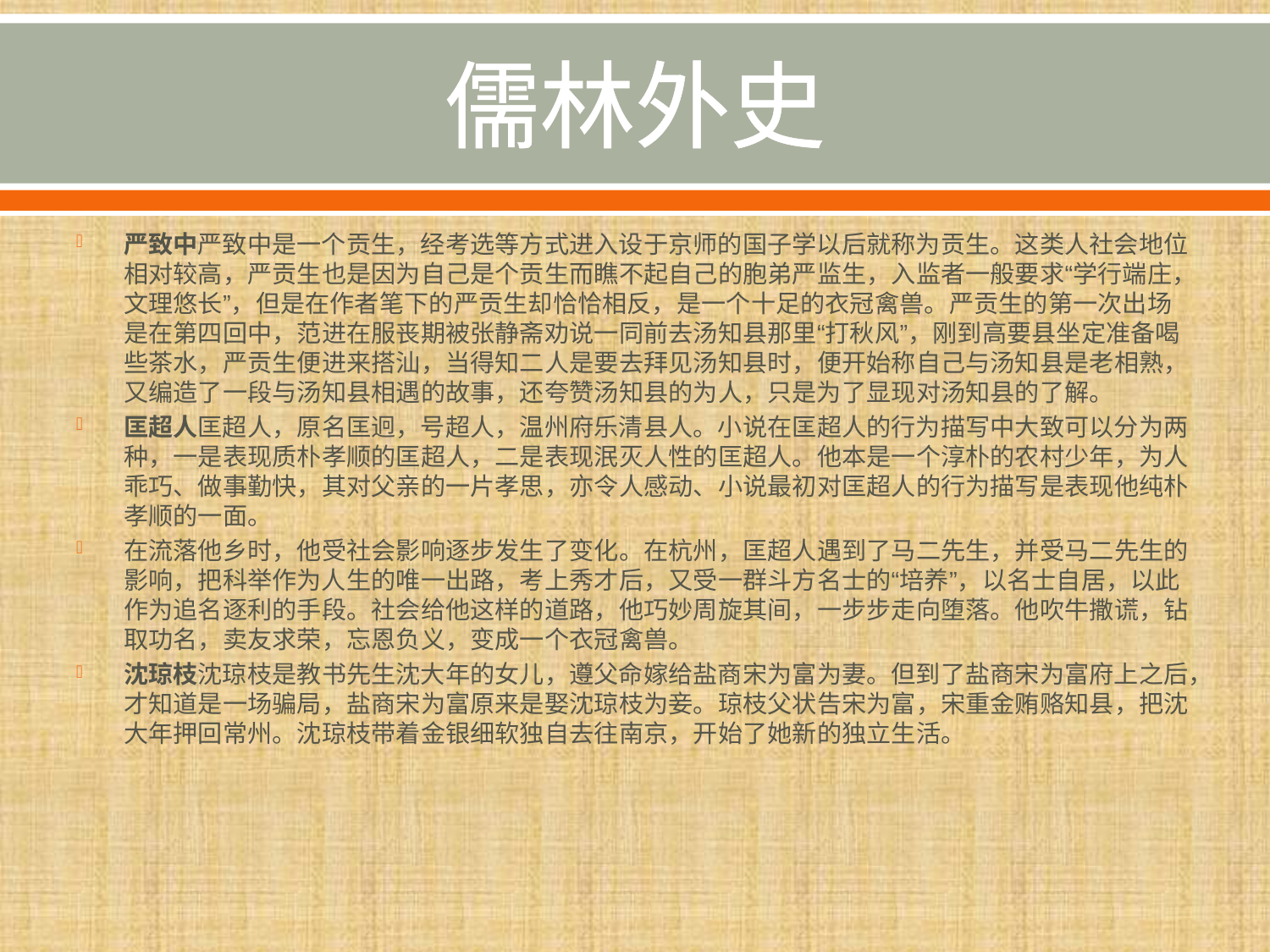

# 儒林外史
严致中严致中是一个贡生，经考选等方式进入设于京师的国子学以后就称为贡生。这类人社会地位相对较高，严贡生也是因为自己是个贡生而瞧不起自己的胞弟严监生，入监者一般要求“学行端庄，文理悠长”，但是在作者笔下的严贡生却恰恰相反，是一个十足的衣冠禽兽。严贡生的第一次出场是在第四回中，范进在服丧期被张静斋劝说一同前去汤知县那里“打秋风”，刚到高要县坐定准备喝些茶水，严贡生便进来搭汕，当得知二人是要去拜见汤知县时，便开始称自己与汤知县是老相熟，又编造了一段与汤知县相遇的故事，还夸赞汤知县的为人，只是为了显现对汤知县的了解。
匡超人匡超人，原名匡迥，号超人，温州府乐清县人。小说在匡超人的行为描写中大致可以分为两种，一是表现质朴孝顺的匡超人，二是表现泯灭人性的匡超人。他本是一个淳朴的农村少年，为人乖巧、做事勤快，其对父亲的一片孝思，亦令人感动、小说最初对匡超人的行为描写是表现他纯朴孝顺的一面。
在流落他乡时，他受社会影响逐步发生了变化。在杭州，匡超人遇到了马二先生，并受马二先生的影响，把科举作为人生的唯一出路，考上秀才后，又受一群斗方名士的“培养”，以名士自居，以此作为追名逐利的手段。社会给他这样的道路，他巧妙周旋其间，一步步走向堕落。他吹牛撒谎，钻取功名，卖友求荣，忘恩负义，变成一个衣冠禽兽。
沈琼枝沈琼枝是教书先生沈大年的女儿，遵父命嫁给盐商宋为富为妻。但到了盐商宋为富府上之后，才知道是一场骗局，盐商宋为富原来是娶沈琼枝为妾。琼枝父状告宋为富，宋重金贿赂知县，把沈大年押回常州。沈琼枝带着金银细软独自去往南京，开始了她新的独立生活。